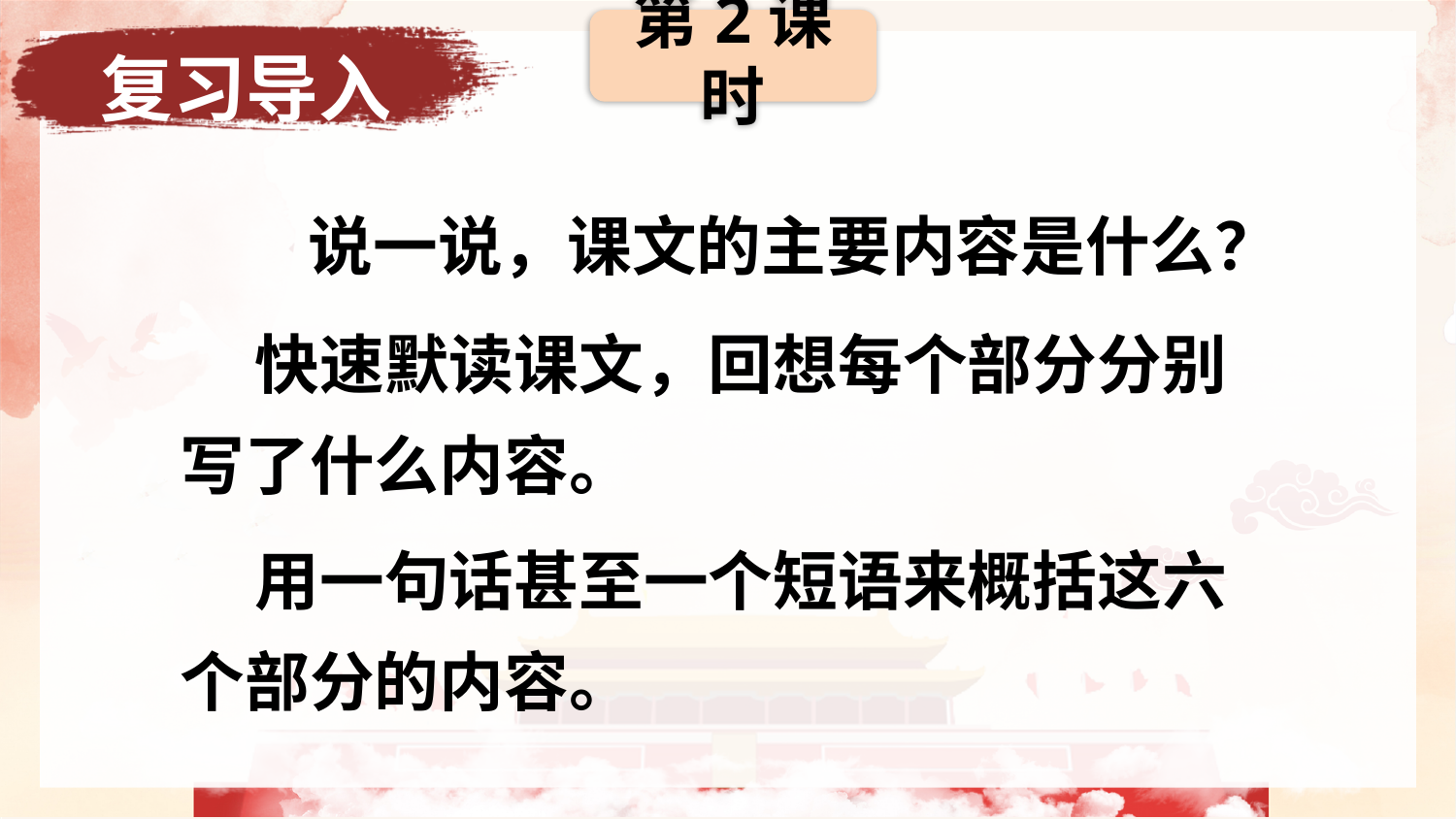

复习导入
第2课时
说一说，课文的主要内容是什么？
    快速默读课文，回想每个部分分别写了什么内容。
    用一句话甚至一个短语来概括这六个部分的内容。